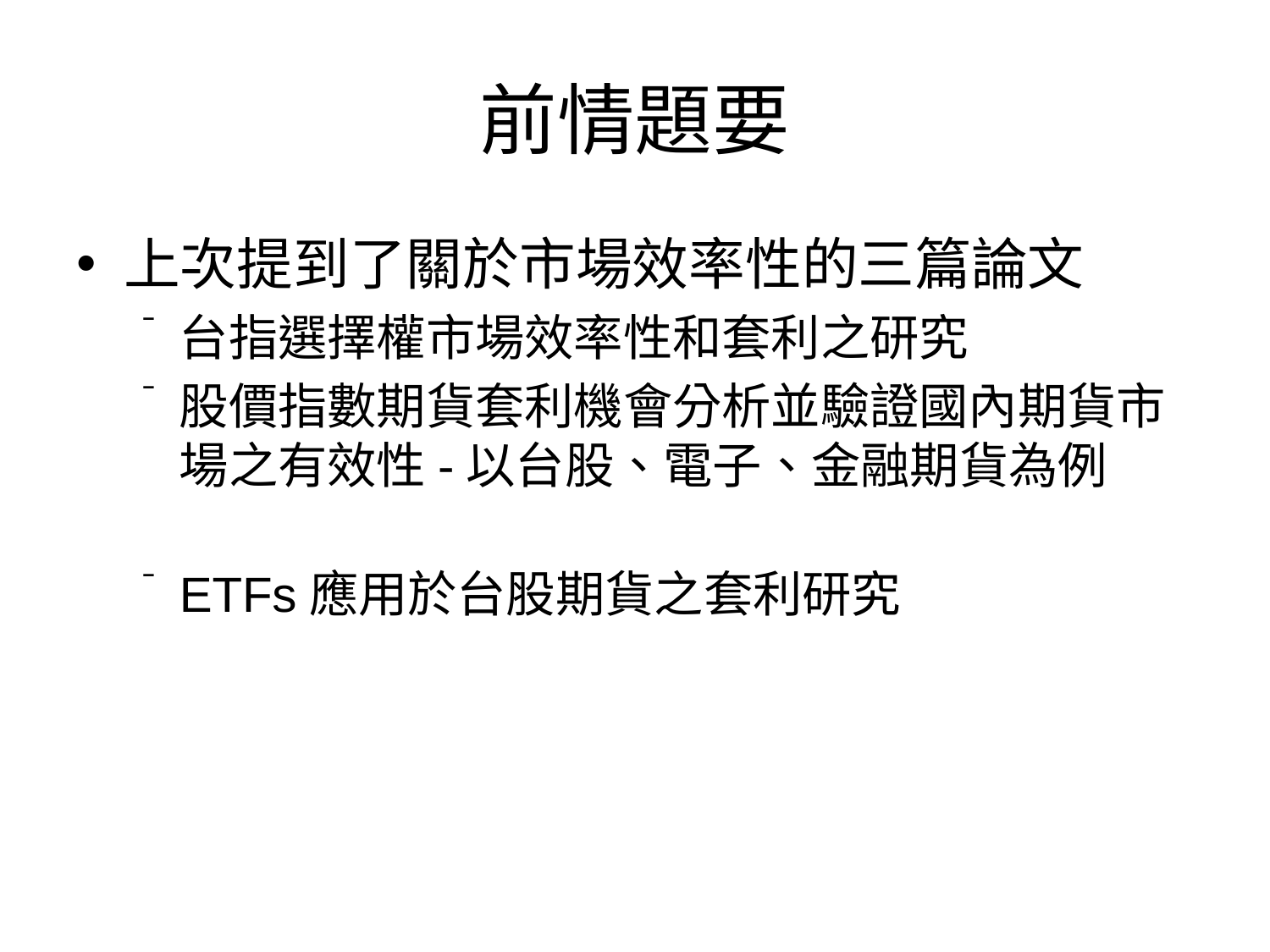

# 前情題要
上次提到了關於市場效率性的三篇論文
台指選擇權市場效率性和套利之研究
股價指數期貨套利機會分析並驗證國內期貨市場之有效性-以台股、電子、金融期貨為例
ETFs應用於台股期貨之套利研究